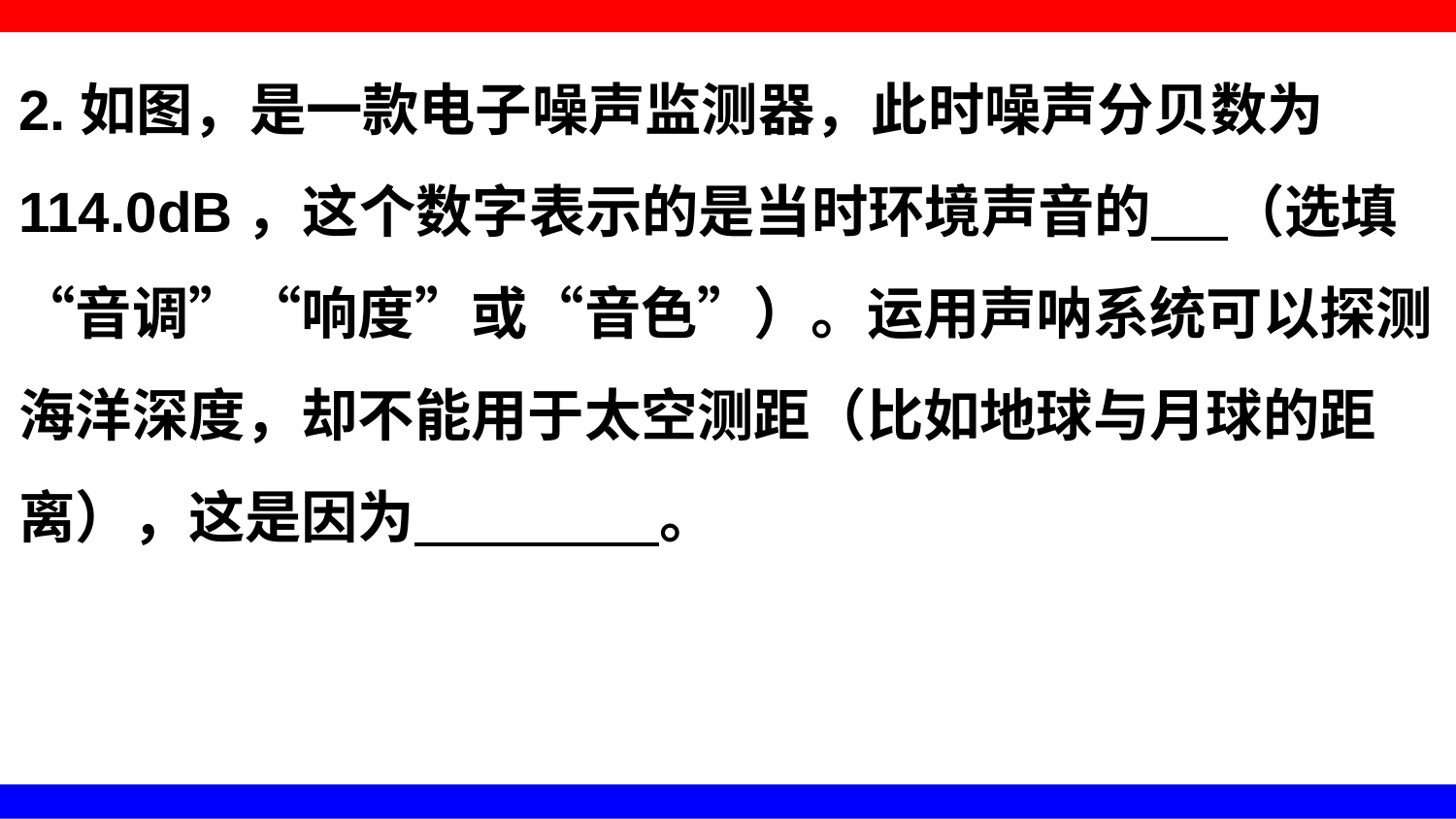

2.如图，是一款电子噪声监测器，此时噪声分贝数为114.0dB，这个数字表示的是当时环境声音的      （选填“音调”“响度”或“音色”）。运用声呐系统可以探测海洋深度，却不能用于太空测距（比如地球与月球的距离），这是因为                   。